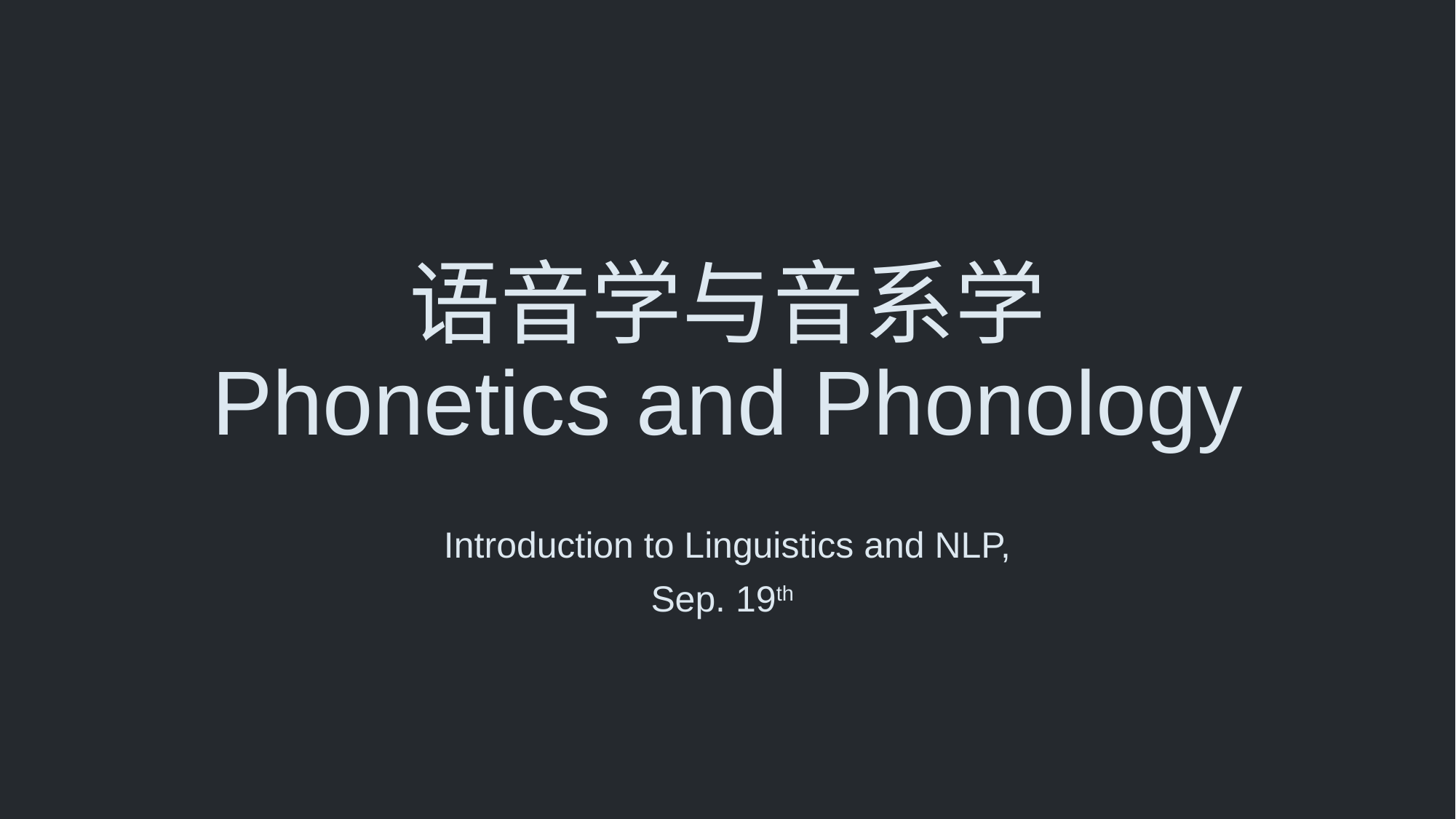

# 语音学与音系学 Phonetics and Phonology
Introduction to Linguistics and NLP,
Sep. 19th